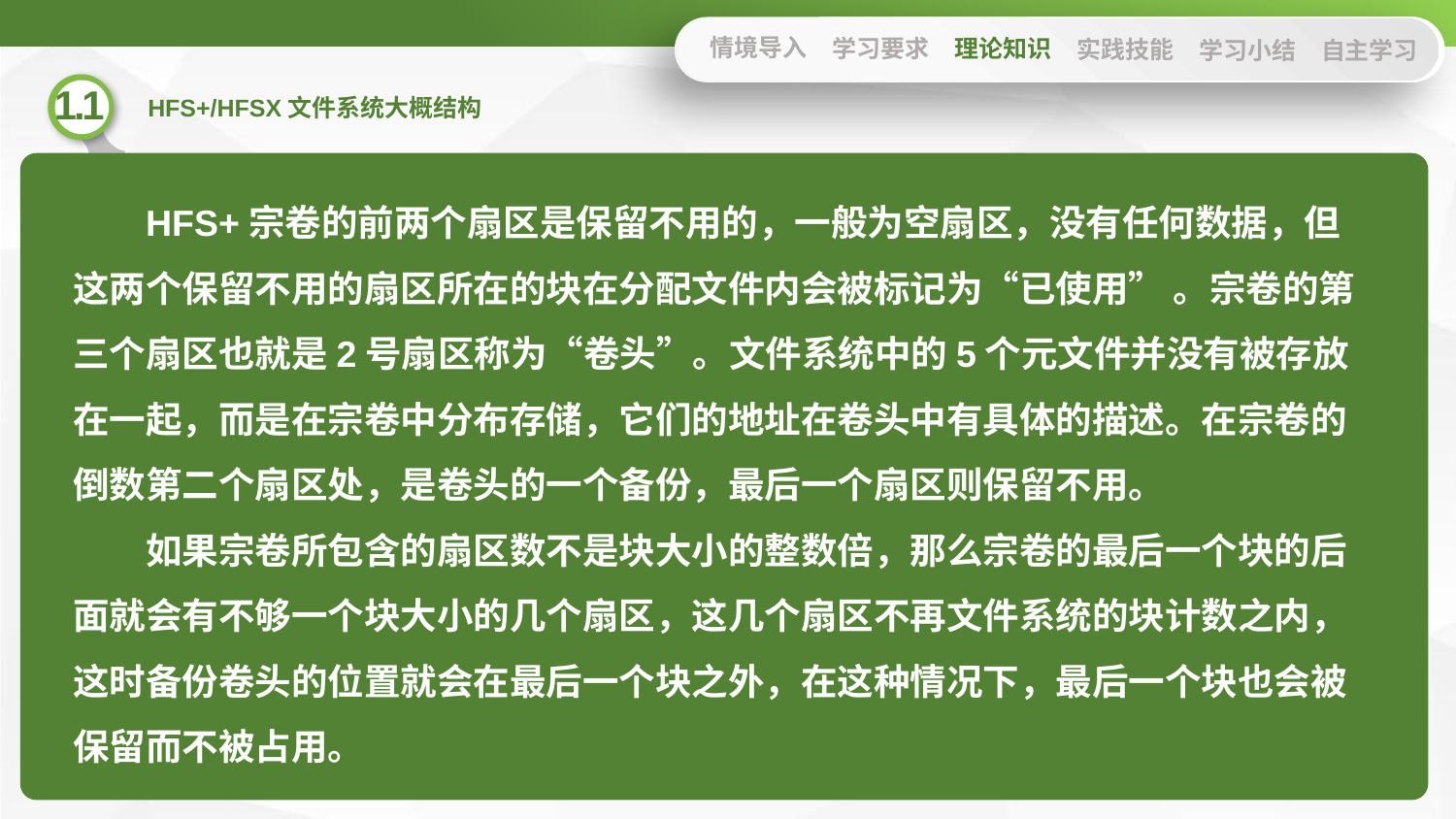

情境导入
学习要求
理论知识
实践技能
学习小结
自主学习
HFS+宗卷的前两个扇区是保留不用的，一般为空扇区，没有任何数据，但这两个保留不用的扇区所在的块在分配文件内会被标记为“已使用” 。宗卷的第三个扇区也就是2号扇区称为“卷头”。文件系统中的5个元文件并没有被存放在一起，而是在宗卷中分布存储，它们的地址在卷头中有具体的描述。在宗卷的倒数第二个扇区处，是卷头的一个备份，最后一个扇区则保留不用。
如果宗卷所包含的扇区数不是块大小的整数倍，那么宗卷的最后一个块的后面就会有不够一个块大小的几个扇区，这几个扇区不再文件系统的块计数之内，这时备份卷头的位置就会在最后一个块之外，在这种情况下，最后一个块也会被保留而不被占用。